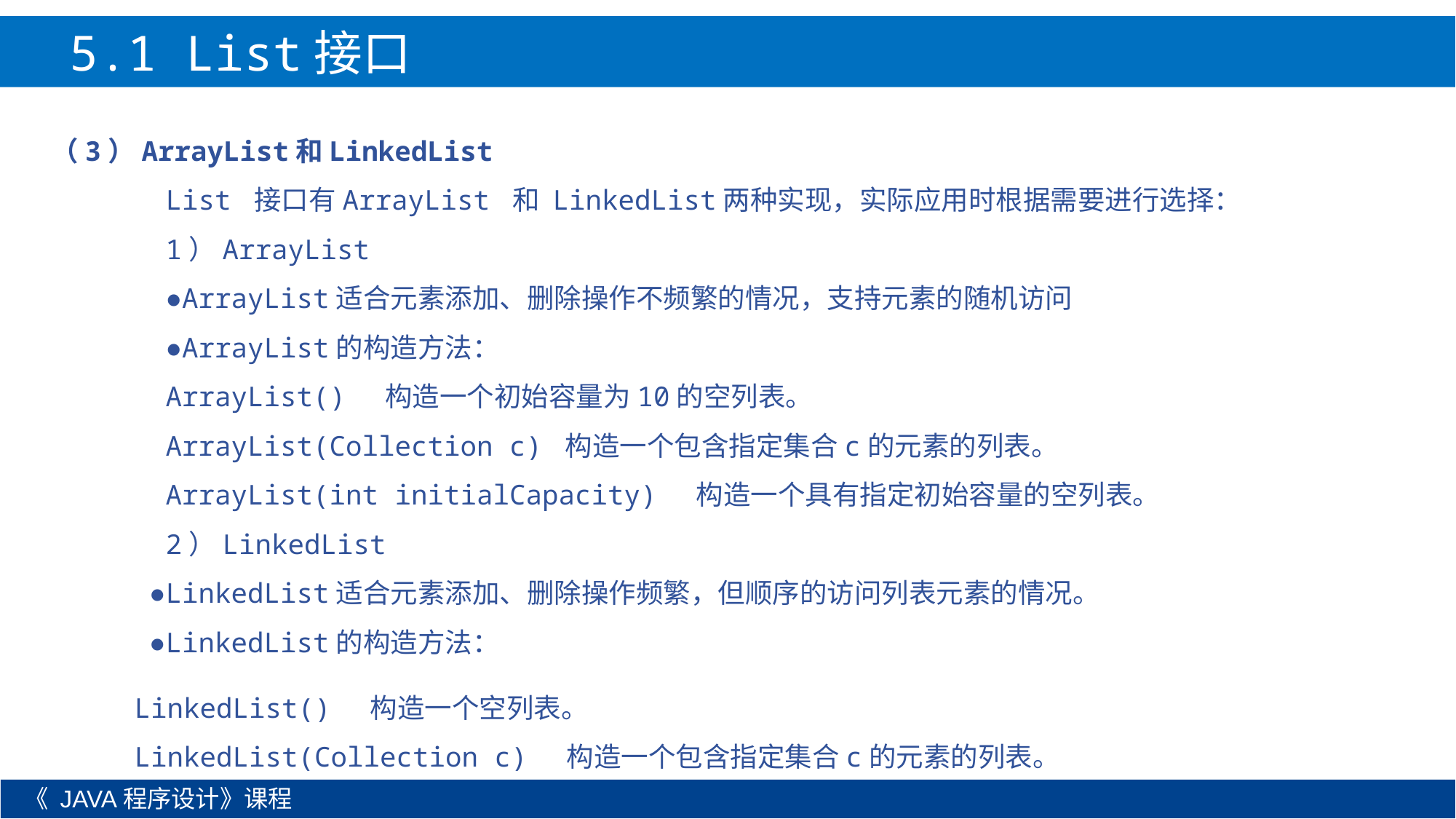

5.1 List接口
（3）ArrayList和LinkedList
       List 接口有ArrayList 和 LinkedList两种实现，实际应用时根据需要进行选择：
       1）ArrayList
       ●ArrayList适合元素添加、删除操作不频繁的情况，支持元素的随机访问
       ●ArrayList的构造方法：
       ArrayList()  构造一个初始容量为10的空列表。
       ArrayList(Collection c) 构造一个包含指定集合c的元素的列表。
       ArrayList(int initialCapacity)  构造一个具有指定初始容量的空列表。
       2）LinkedList
      ●LinkedList适合元素添加、删除操作频繁，但顺序的访问列表元素的情况。
      ●LinkedList的构造方法：
LinkedList()  构造一个空列表。
LinkedList(Collection c)  构造一个包含指定集合c的元素的列表。
《 JAVA程序设计》课程